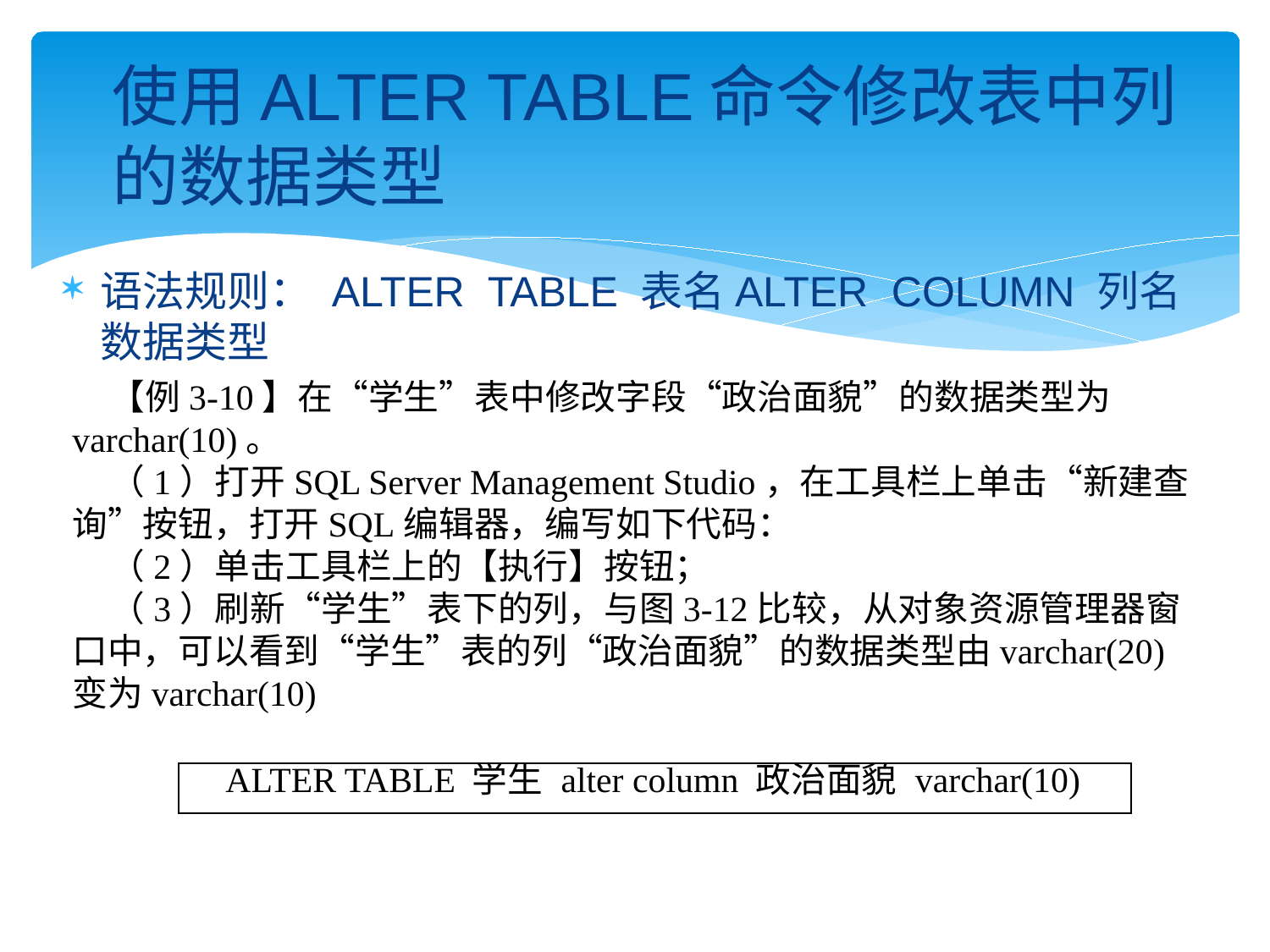

# 使用ALTER TABLE命令修改表中列的数据类型
语法规则： ALTER  TABLE 表名ALTER  COLUMN 列名  数据类型

【例3-10】在“学生”表中修改字段“政治面貌”的数据类型为varchar(10)。
（1）打开SQL Server Management Studio，在工具栏上单击“新建查询”按钮，打开SQL编辑器，编写如下代码：
（2）单击工具栏上的【执行】按钮；
（3）刷新“学生”表下的列，与图3-12比较，从对象资源管理器窗口中，可以看到“学生”表的列“政治面貌”的数据类型由varchar(20)变为varchar(10)
| ALTER TABLE 学生 alter column 政治面貌 varchar(10) |
| --- |